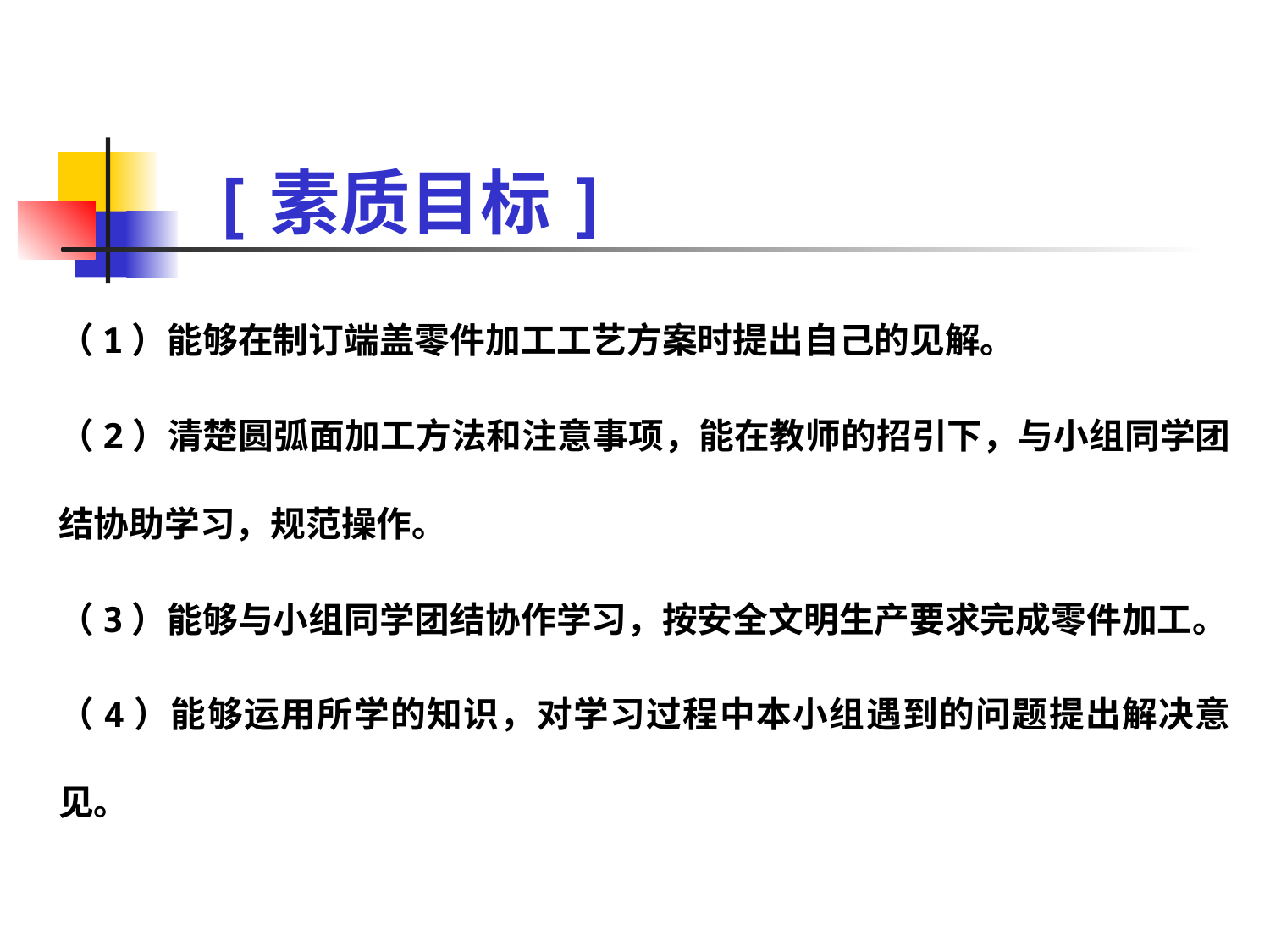

# [素质目标]
（1）能够在制订端盖零件加工工艺方案时提出自己的见解。
（2）清楚圆弧面加工方法和注意事项，能在教师的招引下，与小组同学团结协助学习，规范操作。
（3）能够与小组同学团结协作学习，按安全文明生产要求完成零件加工。
（4）能够运用所学的知识，对学习过程中本小组遇到的问题提出解决意见。